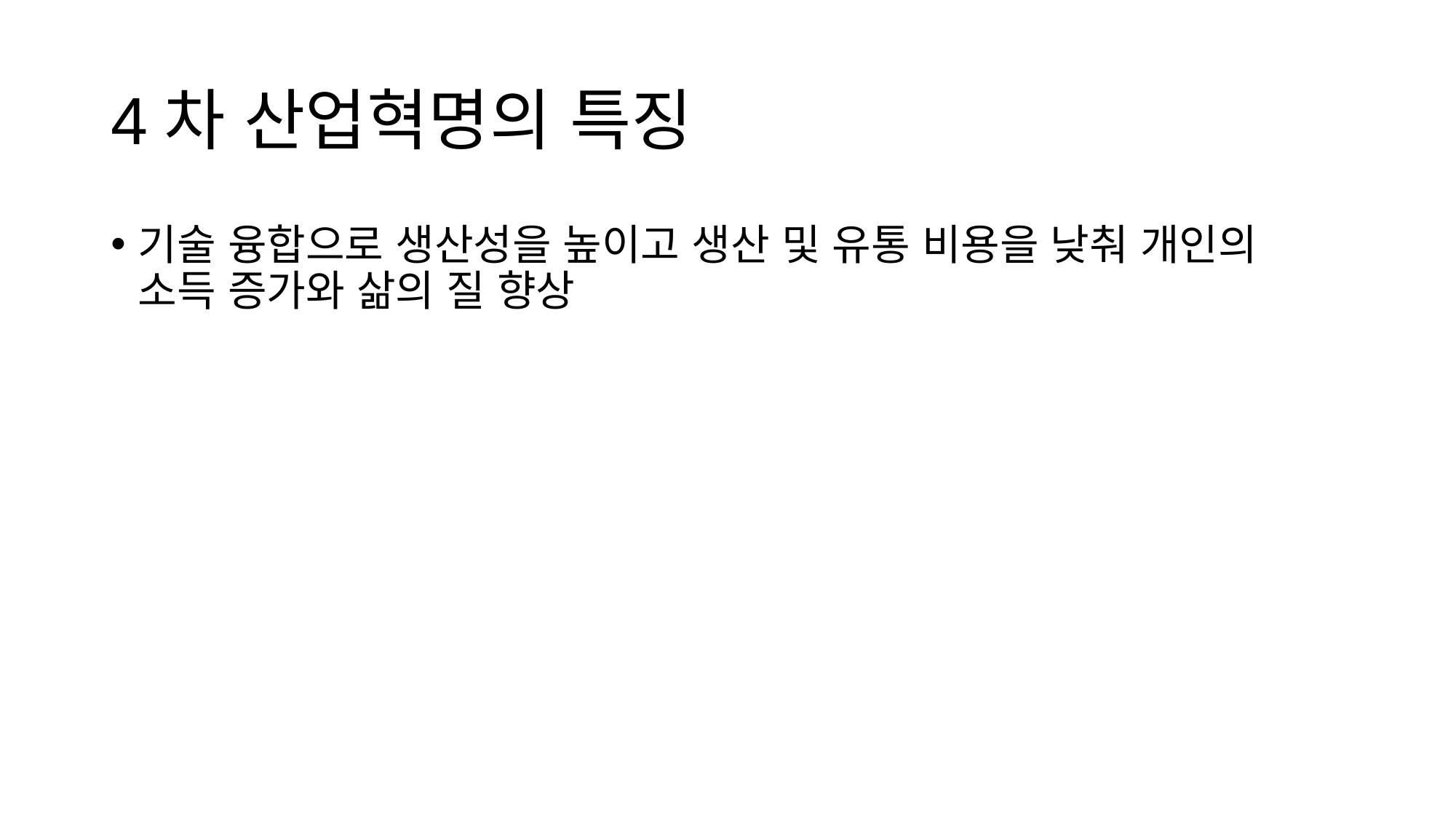

# 4차 산업혁명의 특징
기술 융합으로 생산성을 높이고 생산 및 유통 비용을 낮춰 개인의 소득 증가와 삶의 질 향상